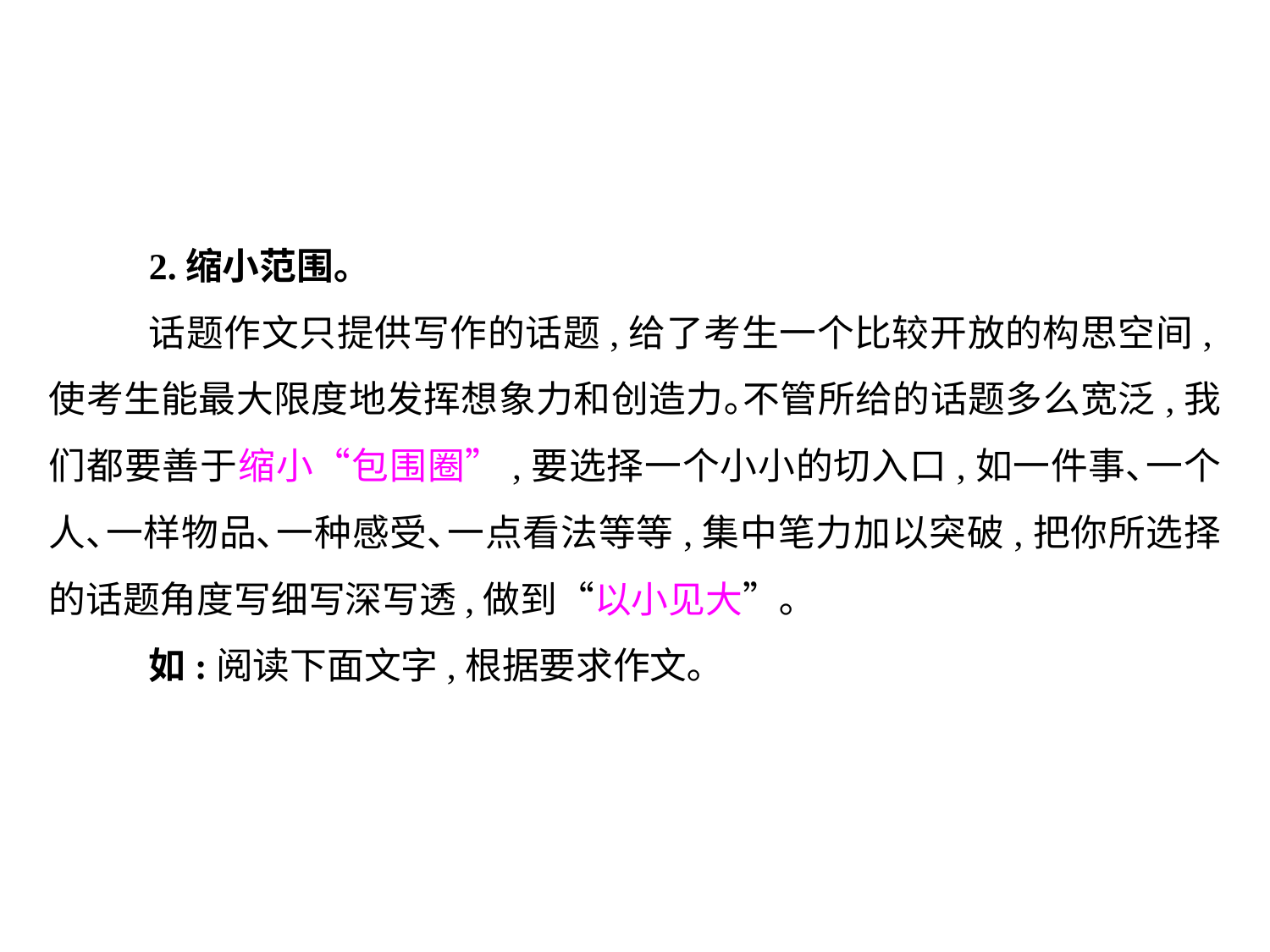

2.缩小范围｡
话题作文只提供写作的话题,给了考生一个比较开放的构思空间,使考生能最大限度地发挥想象力和创造力｡不管所给的话题多么宽泛,我们都要善于缩小“包围圈”,要选择一个小小的切入口,如一件事､一个人､一样物品､一种感受､一点看法等等,集中笔力加以突破,把你所选择的话题角度写细写深写透,做到“以小见大”｡
如:阅读下面文字,根据要求作文｡